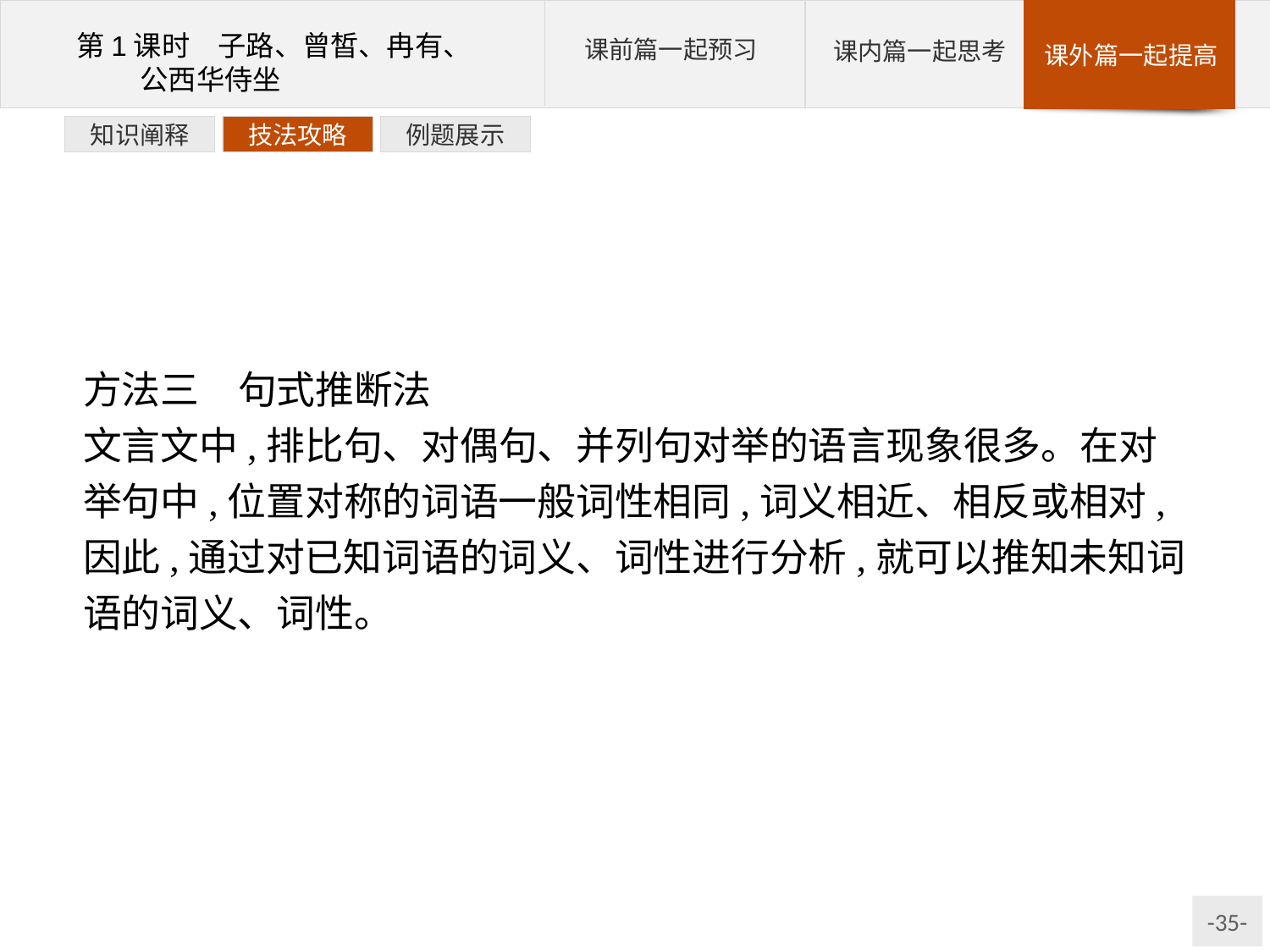

例题展示
技法攻略
知识阐释
方法三　句式推断法
文言文中,排比句、对偶句、并列句对举的语言现象很多。在对举句中,位置对称的词语一般词性相同,词义相近、相反或相对,因此,通过对已知词语的词义、词性进行分析,就可以推知未知词语的词义、词性。